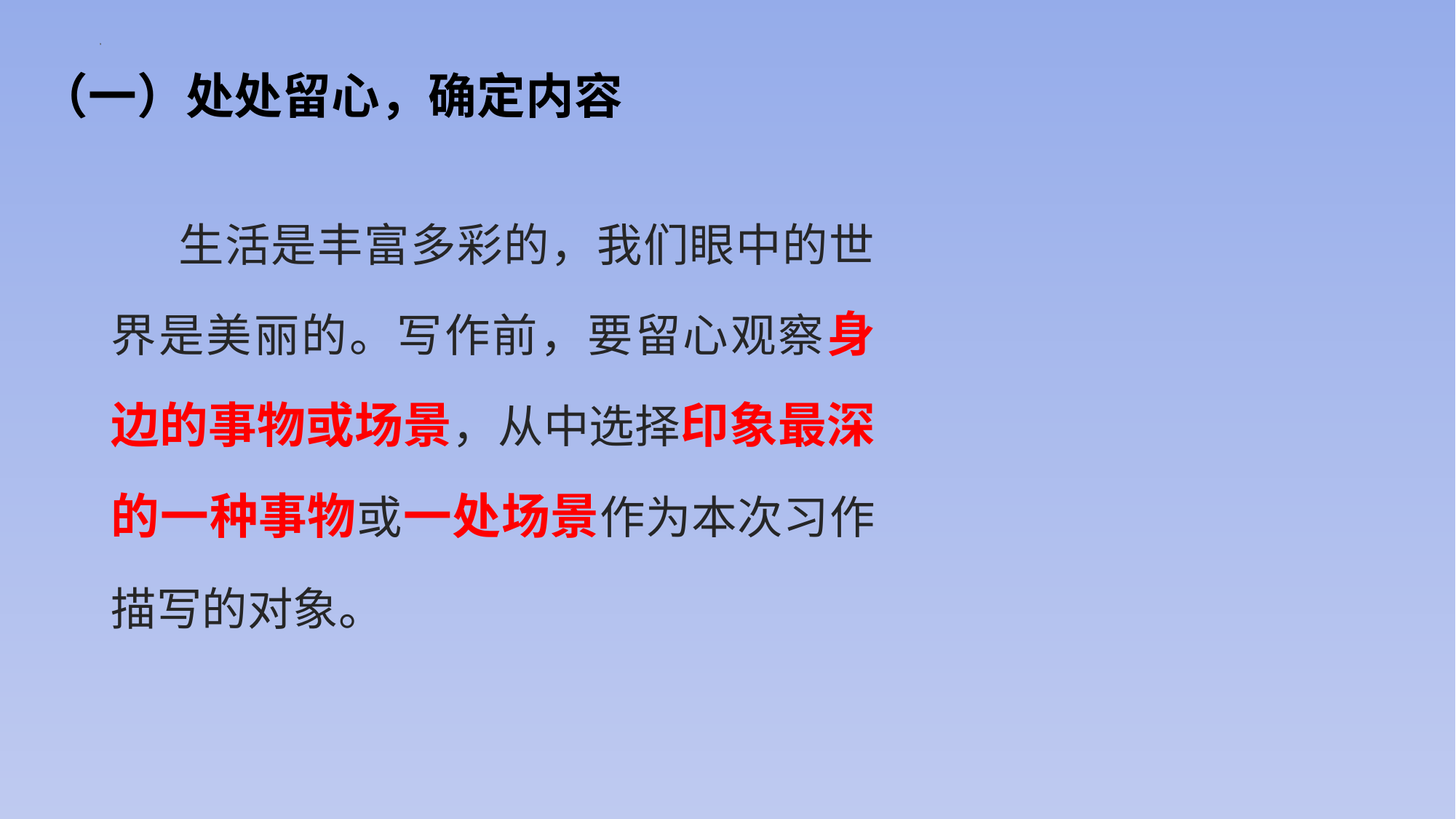

（一）处处留心，确定内容
       生活是丰富多彩的，我们眼中的世界是美丽的。写作前，要留心观察身边的事物或场景，从中选择印象最深的一种事物或一处场景作为本次习作描写的对象。